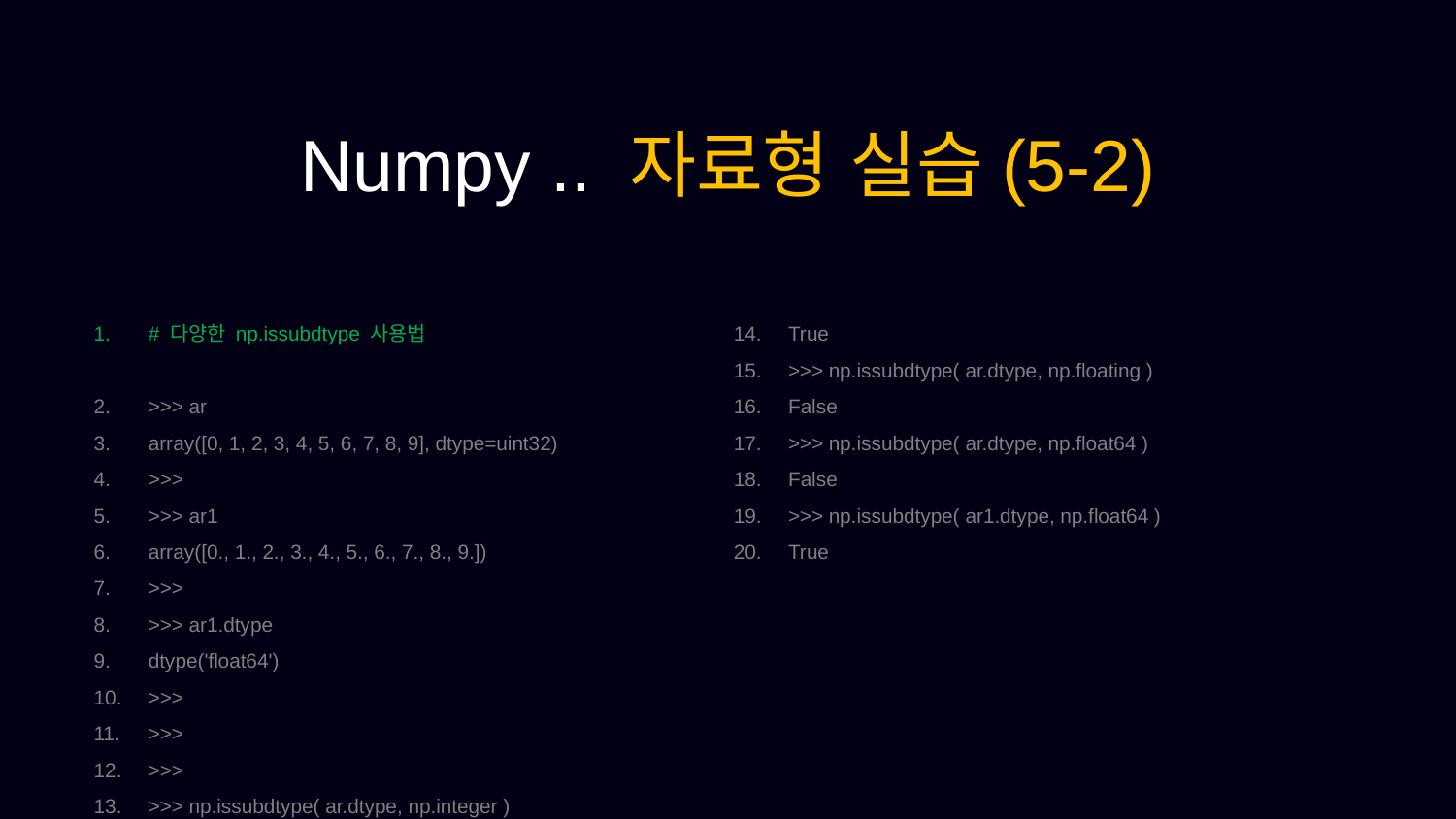

Numpy .. 자료형 실습(5-2)
# 다양한 np.issubdtype 사용법

>>> ar
array([0, 1, 2, 3, 4, 5, 6, 7, 8, 9], dtype=uint32)
>>>
>>> ar1
array([0., 1., 2., 3., 4., 5., 6., 7., 8., 9.])
>>>
>>> ar1.dtype
dtype('float64')
>>>
>>>
>>>
>>> np.issubdtype( ar.dtype, np.integer )
True
>>> np.issubdtype( ar.dtype, np.floating )
False
>>> np.issubdtype( ar.dtype, np.float64 )
False
>>> np.issubdtype( ar1.dtype, np.float64 )
True